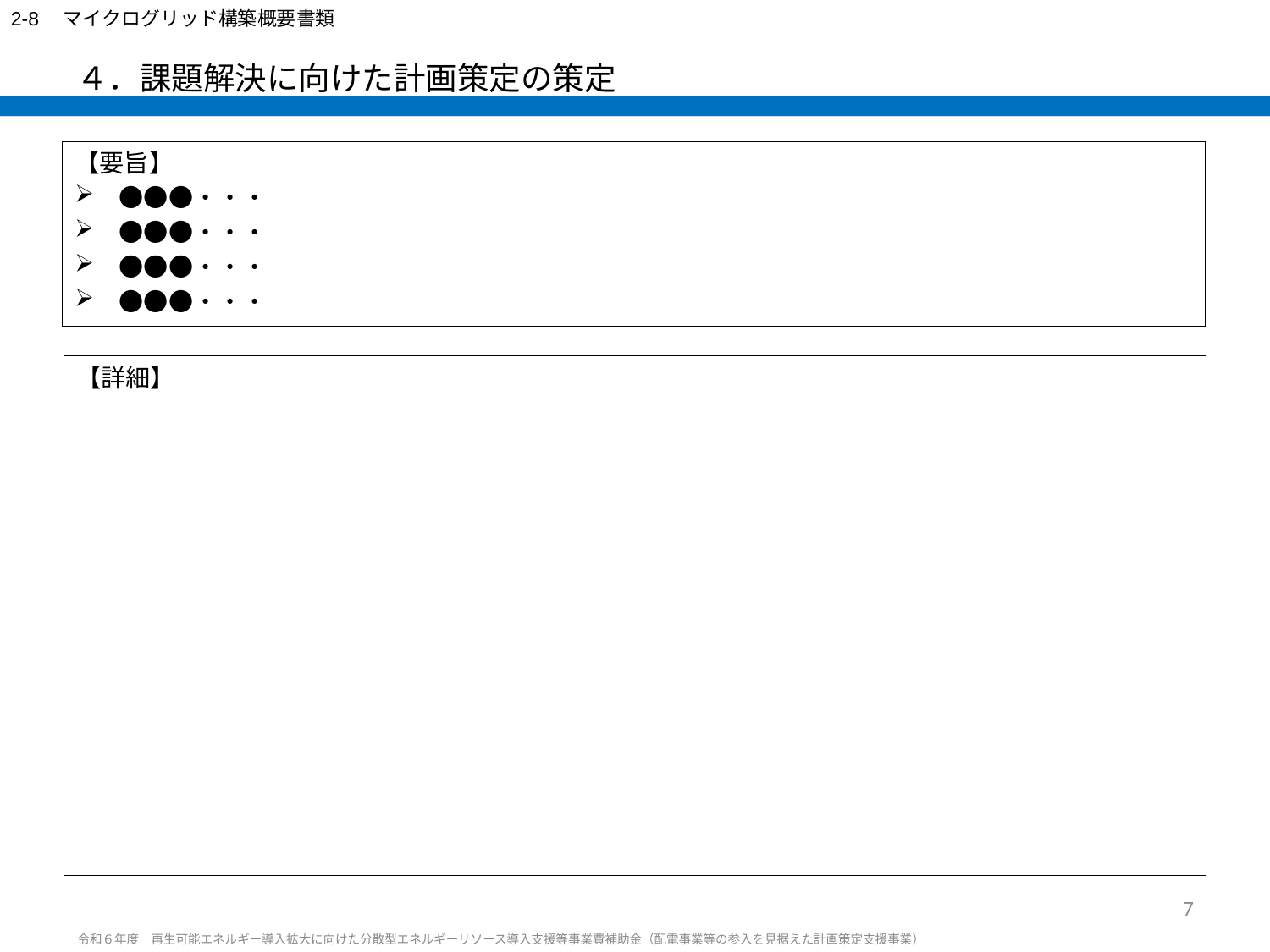

2-8　マイクログリッド構築概要書類
# ４．課題解決に向けた計画策定の策定

【要旨】
　●●●・・・
　●●●・・・
　●●●・・・
　●●●・・・
【詳細】
7